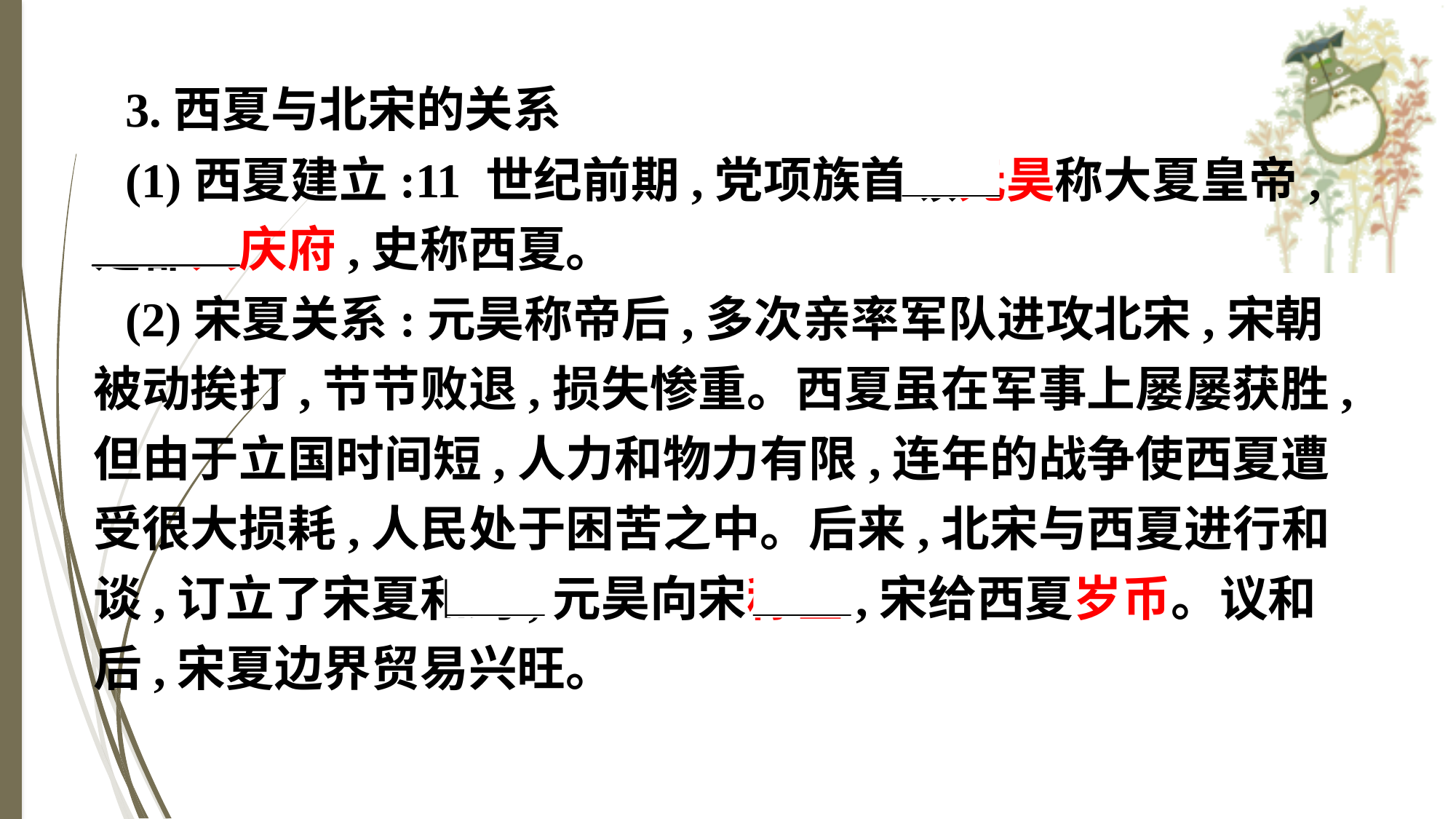

3.西夏与北宋的关系
(1)西夏建立:11 世纪前期,党项族首领元昊称大夏皇帝,定都兴庆府,史称西夏。
(2)宋夏关系:元昊称帝后,多次亲率军队进攻北宋,宋朝被动挨打,节节败退,损失惨重。西夏虽在军事上屡屡获胜,但由于立国时间短,人力和物力有限,连年的战争使西夏遭受很大损耗,人民处于困苦之中。后来,北宋与西夏进行和谈,订立了宋夏和约,元昊向宋称臣,宋给西夏岁币。议和后,宋夏边界贸易兴旺。